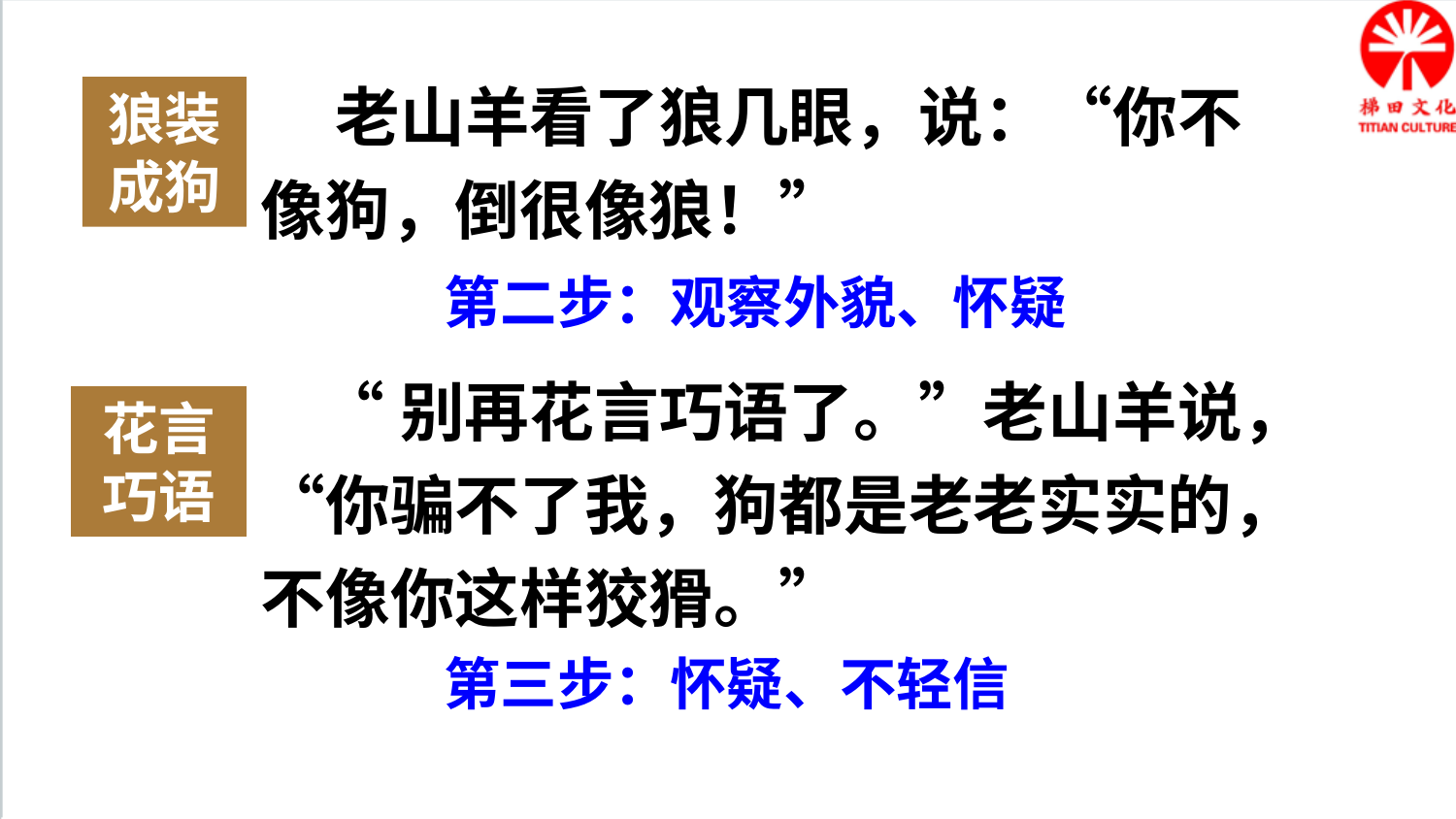

老山羊看了狼几眼，说：“你不像狗，倒很像狼！”
狼装成狗
第二步：观察外貌、怀疑
    “别再花言巧语了。”老山羊说，“你骗不了我，狗都是老老实实的，不像你这样狡猾。”
花言巧语
第三步：怀疑、不轻信